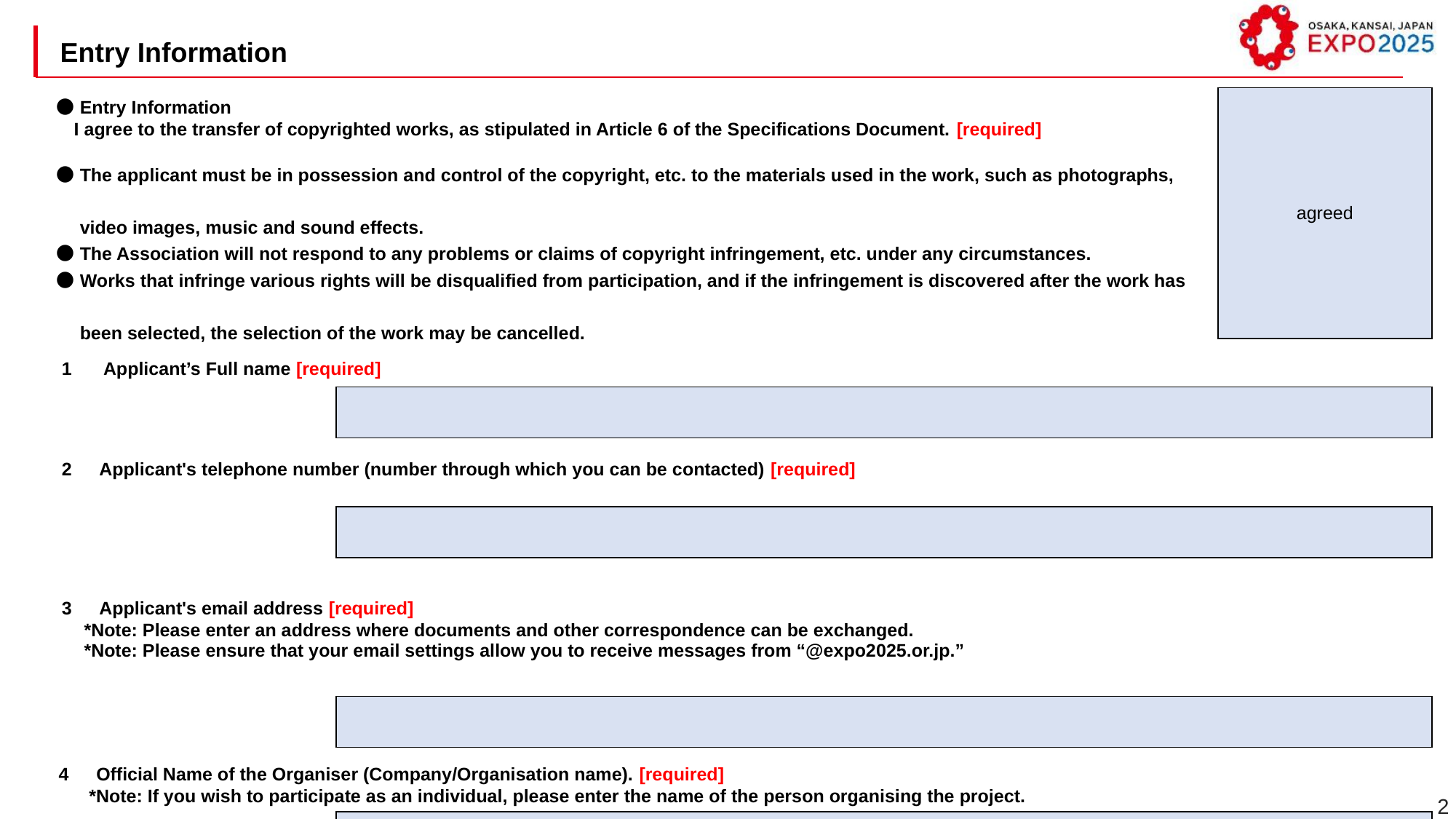

|  |  |  |  |  |  |  |  |  |  |
| --- | --- | --- | --- | --- | --- | --- | --- | --- | --- |
| ●Entry Information I agree to the transfer of copyrighted works, as stipulated in Article 6 of the Specifications Document. [required] 　●The applicant must be in possession and control of the copyright, etc. to the materials used in the work, such as photographs, 　　 　　video images, music and sound effects. 　●The Association will not respond to any problems or claims of copyright infringement, etc. under any circumstances. 　●Works that infringe various rights will be disqualified from participation, and if the infringement is discovered after the work has 　　 　　been selected, the selection of the work may be cancelled. |  |  |  |  |  | agreed |  |  |  |
| 1　Applicant’s Full name [required] |  |  |  |  |  |  |  |  |  |
|  |  |  |  |  |  |  |  |  |  |
| 2　Applicant's telephone number (number through which you can be contacted) [required] |  |  |  |  |  |  |  |  |  |
|  |  |  |  |  |  |  |  |  |  |
| 3　Applicant's email address [required] \*Note: Please enter an address where documents and other correspondence can be exchanged. \*Note: Please ensure that your email settings allow you to receive messages from “@expo2025.or.jp.” |  |  |  |  |  |  |  |  |  |
|  |  |  |  |  |  |  |  |  |  |
| 4　Official Name of the Organiser (Company/Organisation name). [required] \*Note: If you wish to participate as an individual, please enter the name of the person organising the project. |  |  |  |  |  |  |  |  |  |
|  |  |  |  |  |  |  |  |  |  |
エントリー情報の記入について
Entry Information
2